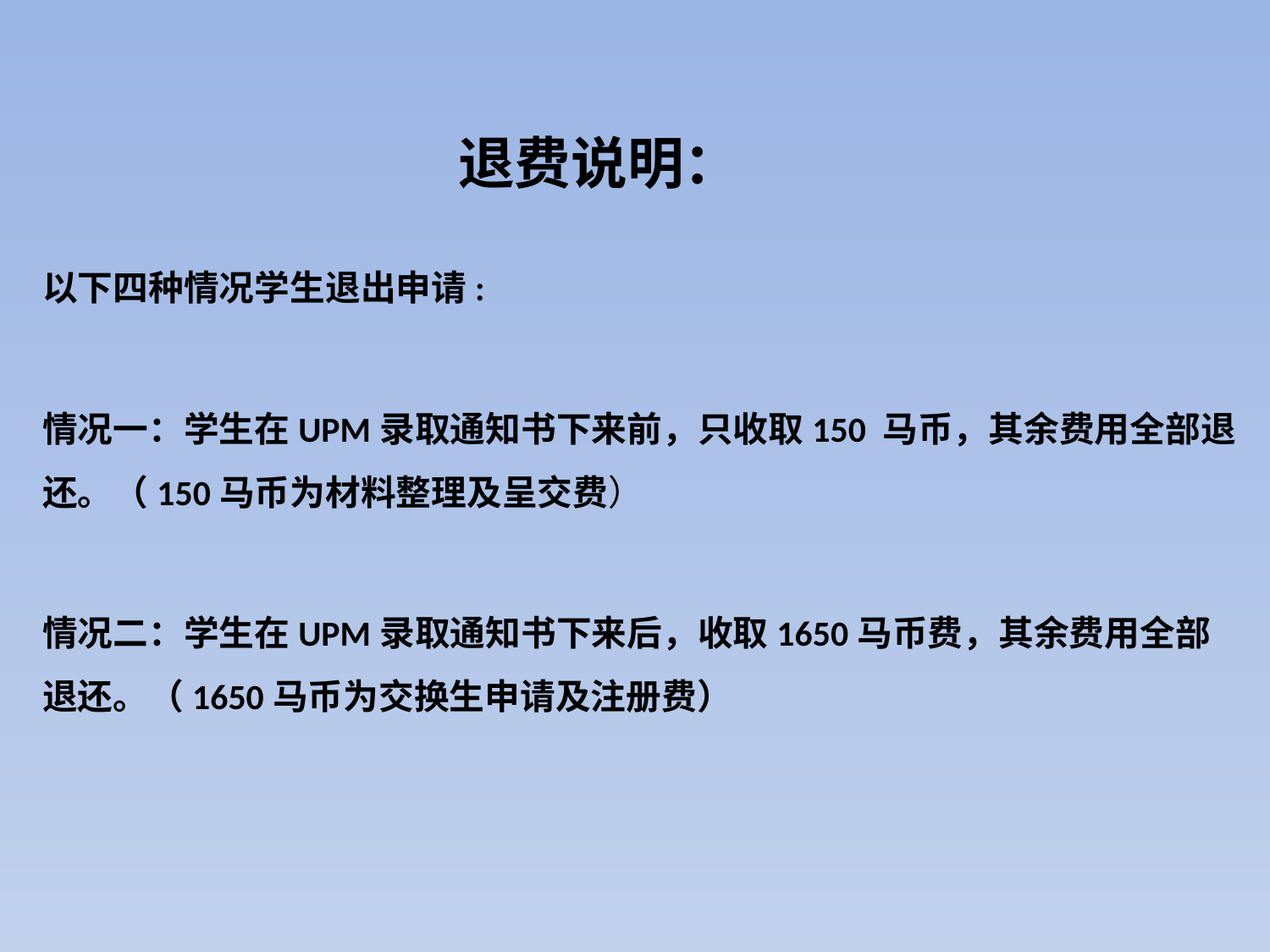

# 退费说明：
以下四种情况学生退出申请:

情况⼀：学生在UPM录取通知书下来前，只收取150 马币，其余费用全部退还。（150马币为材料整理及呈交费）

情况二：学生在UPM录取通知书下来后，收取1650马币费，其余费用全部退还。（1650马币为交换生申请及注册费）